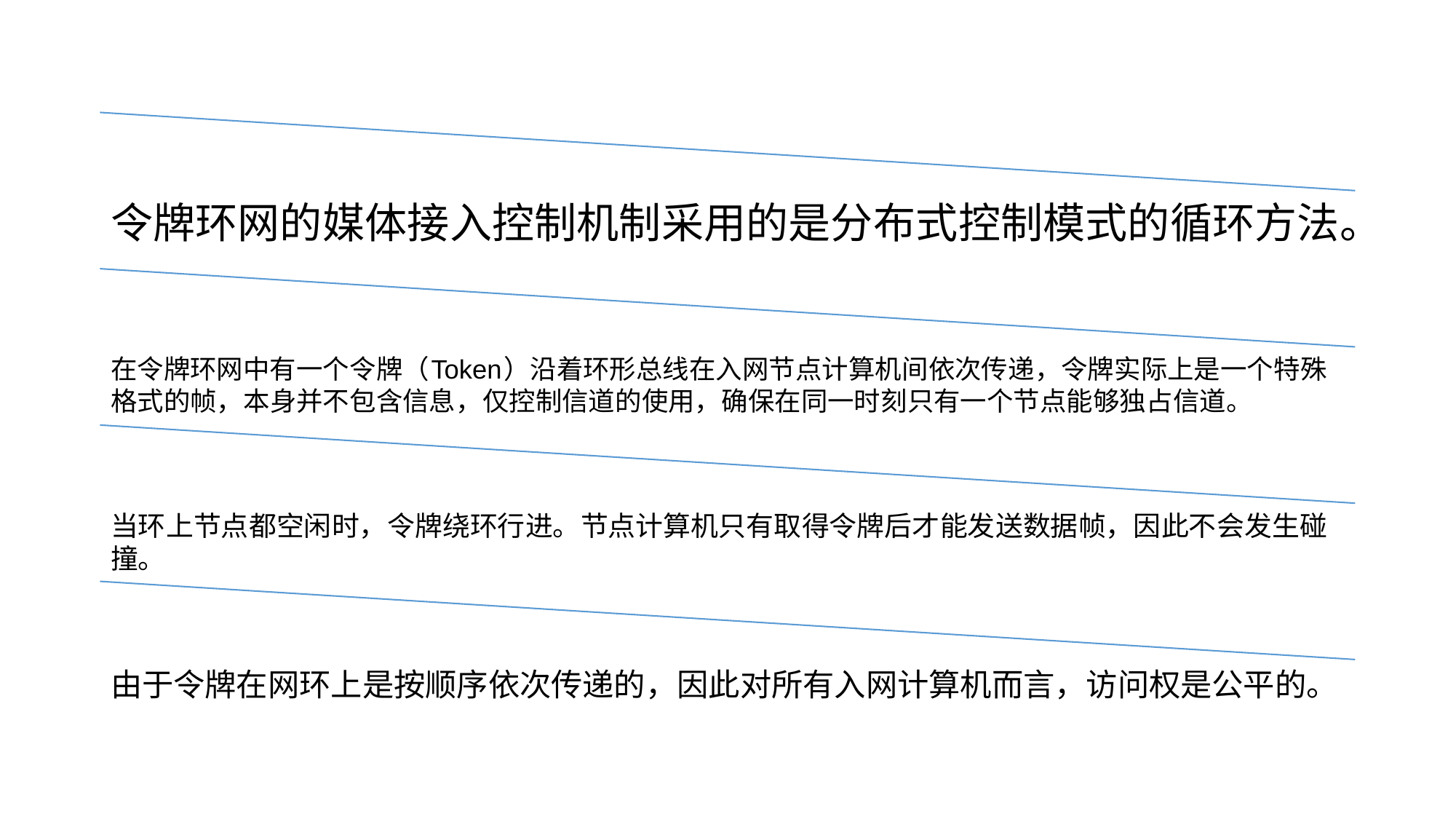

令牌环网的媒体接入控制机制采用的是分布式控制模式的循环方法。
在令牌环网中有一个令牌（Token）沿着环形总线在入网节点计算机间依次传递，令牌实际上是一个特殊格式的帧，本身并不包含信息，仅控制信道的使用，确保在同一时刻只有一个节点能够独占信道。
当环上节点都空闲时，令牌绕环行进。节点计算机只有取得令牌后才能发送数据帧，因此不会发生碰撞。
由于令牌在网环上是按顺序依次传递的，因此对所有入网计算机而言，访问权是公平的。